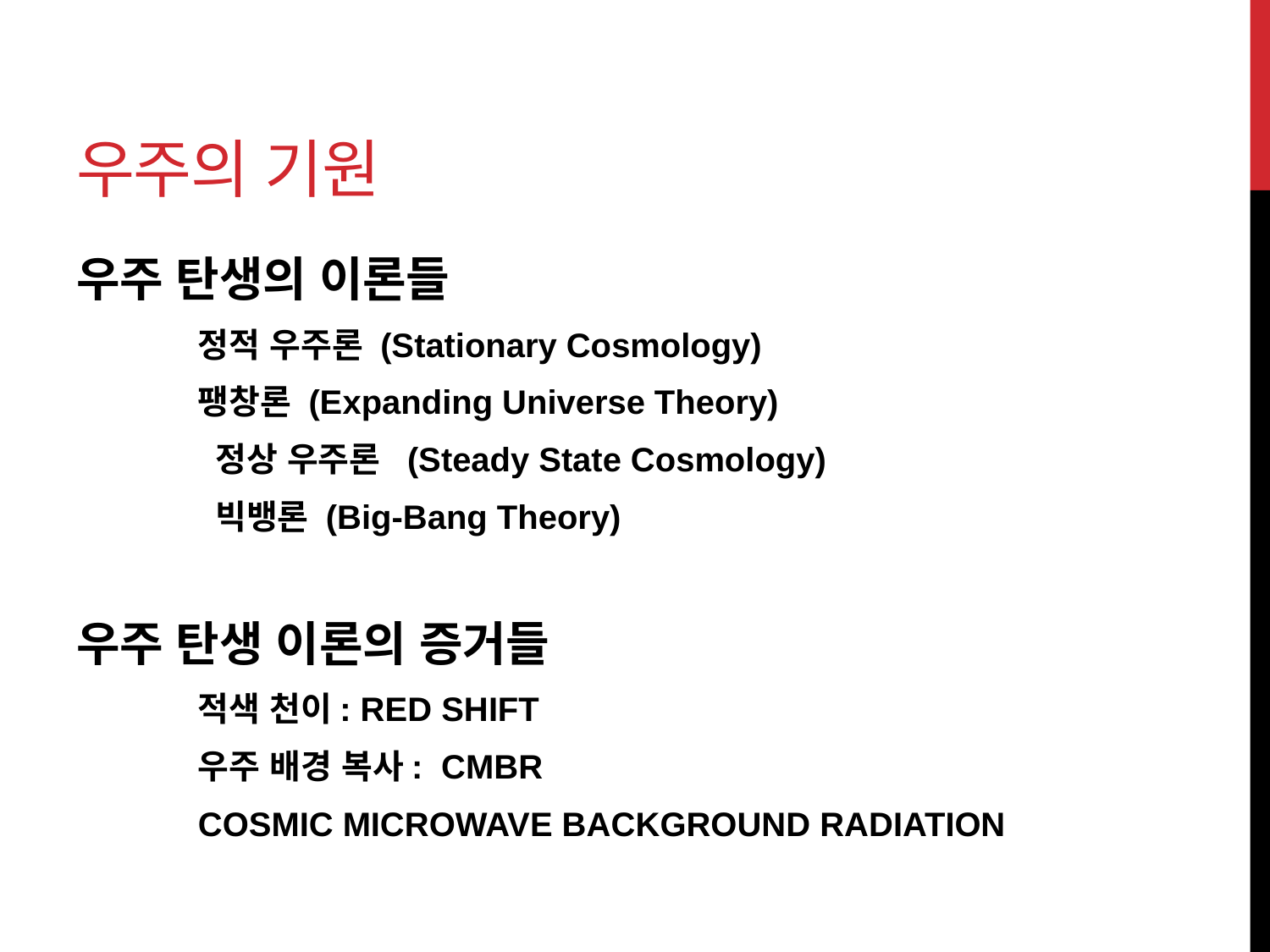

# 우주의 기원
우주 탄생의 이론들
	정적 우주론 (Stationary Cosmology)
	팽창론 (Expanding Universe Theory)
		 정상 우주론  (Steady State Cosmology)
		 빅뱅론 (Big-Bang Theory)

우주 탄생 이론의 증거들
	적색 천이: RED SHIFT
	우주 배경 복사:  CMBR
	COSMIC MICROWAVE BACKGROUND RADIATION